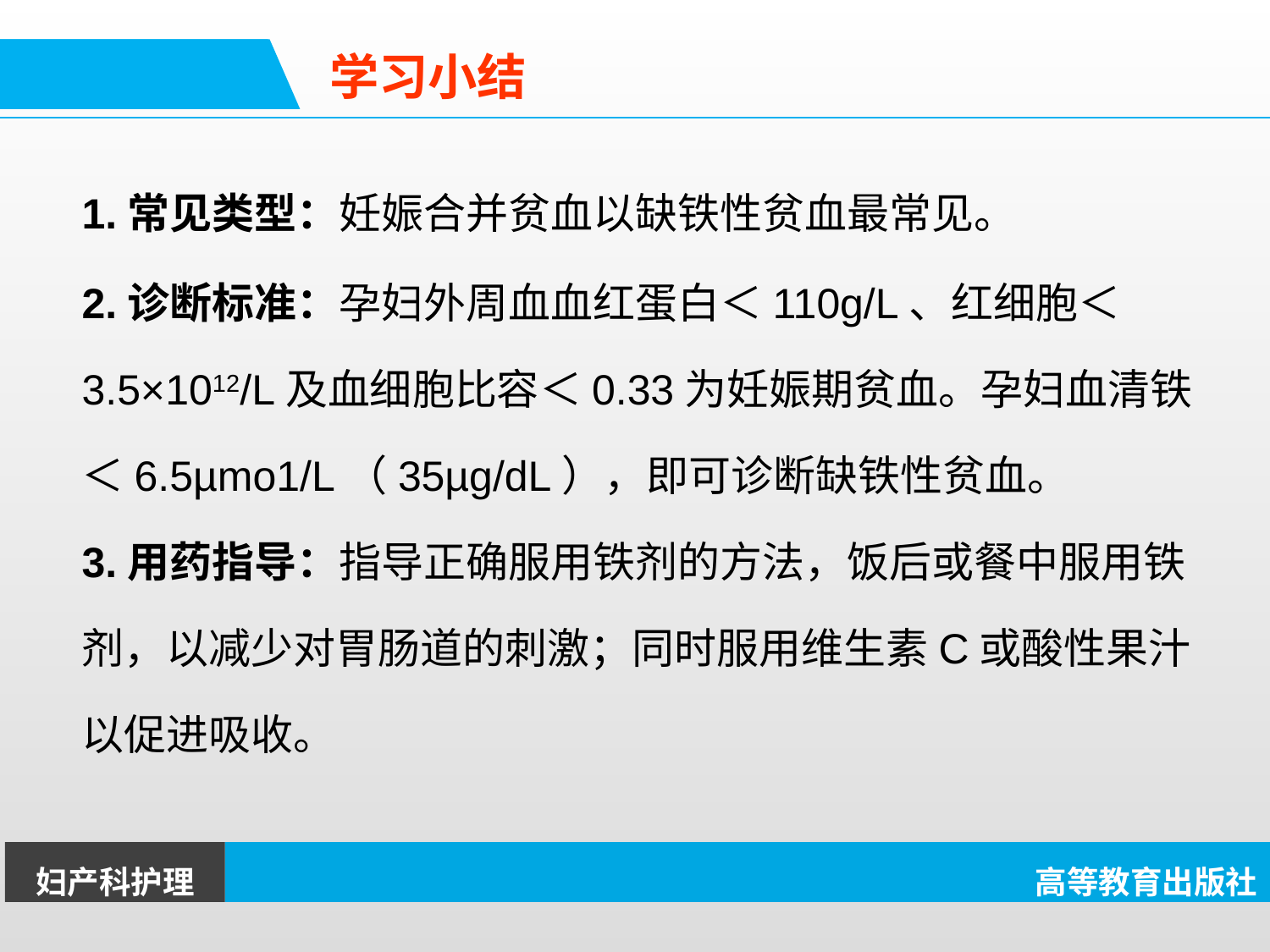

学习小结
1.常见类型：妊娠合并贫血以缺铁性贫血最常见。
2.诊断标准：孕妇外周血血红蛋白＜110g/L、红细胞＜3.5×1012/L及血细胞比容＜0.33为妊娠期贫血。孕妇血清铁＜6.5µmo1/L（35µg/dL），即可诊断缺铁性贫血。
3.用药指导：指导正确服用铁剂的方法，饭后或餐中服用铁剂，以减少对胃肠道的刺激；同时服用维生素C或酸性果汁以促进吸收。
妇产科护理
高等教育出版社